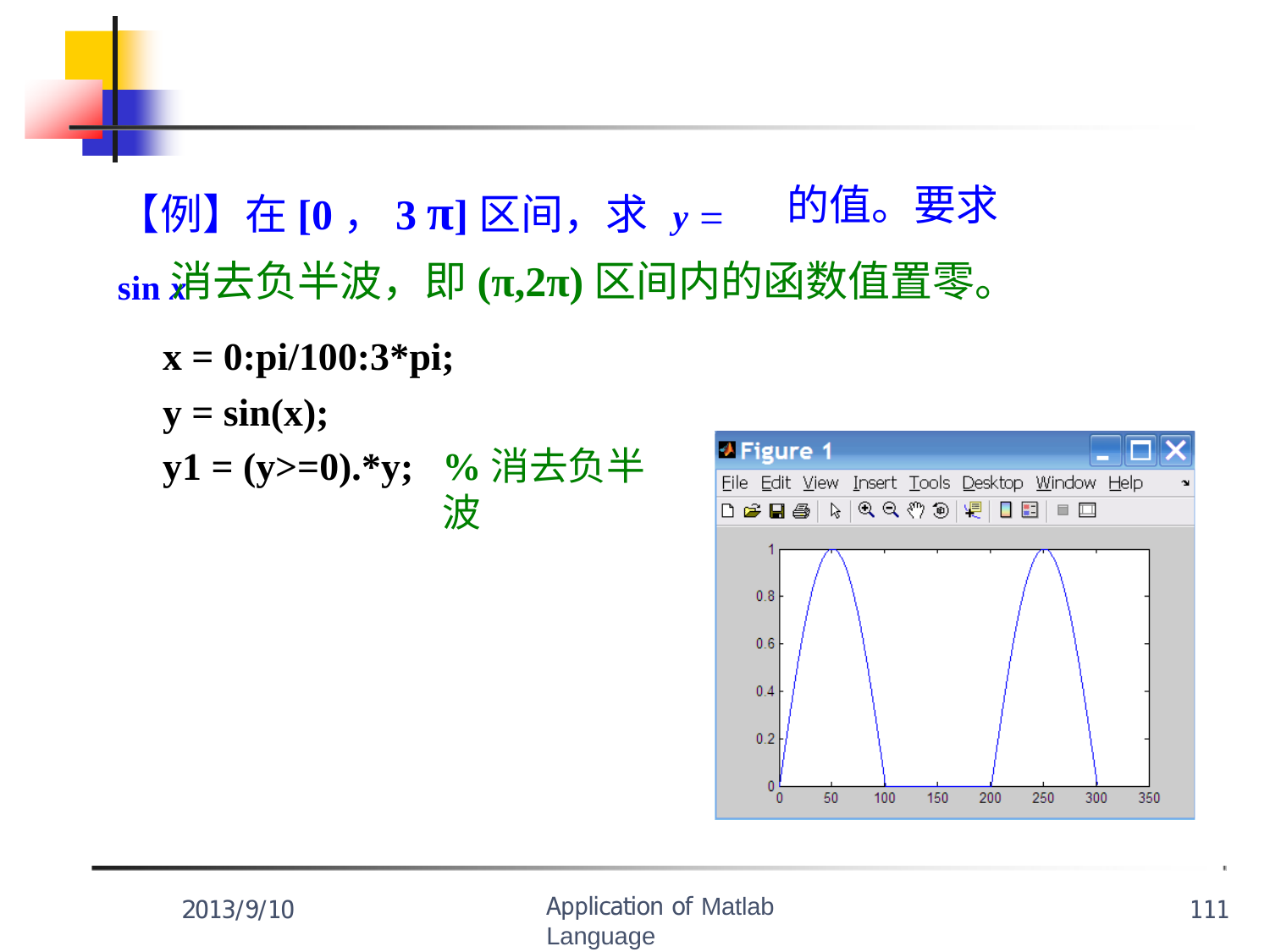

【例】在[0，3 π]区间，求 y = sin x
的值。要求
消去负半波，即(π,2π)区间内的函数值置零。

x = 0:pi/100:3*pi; y = sin(x);

y1 = (y>=0).*y;
%消去负半波
Application of Matlab Language
2013/9/10
111